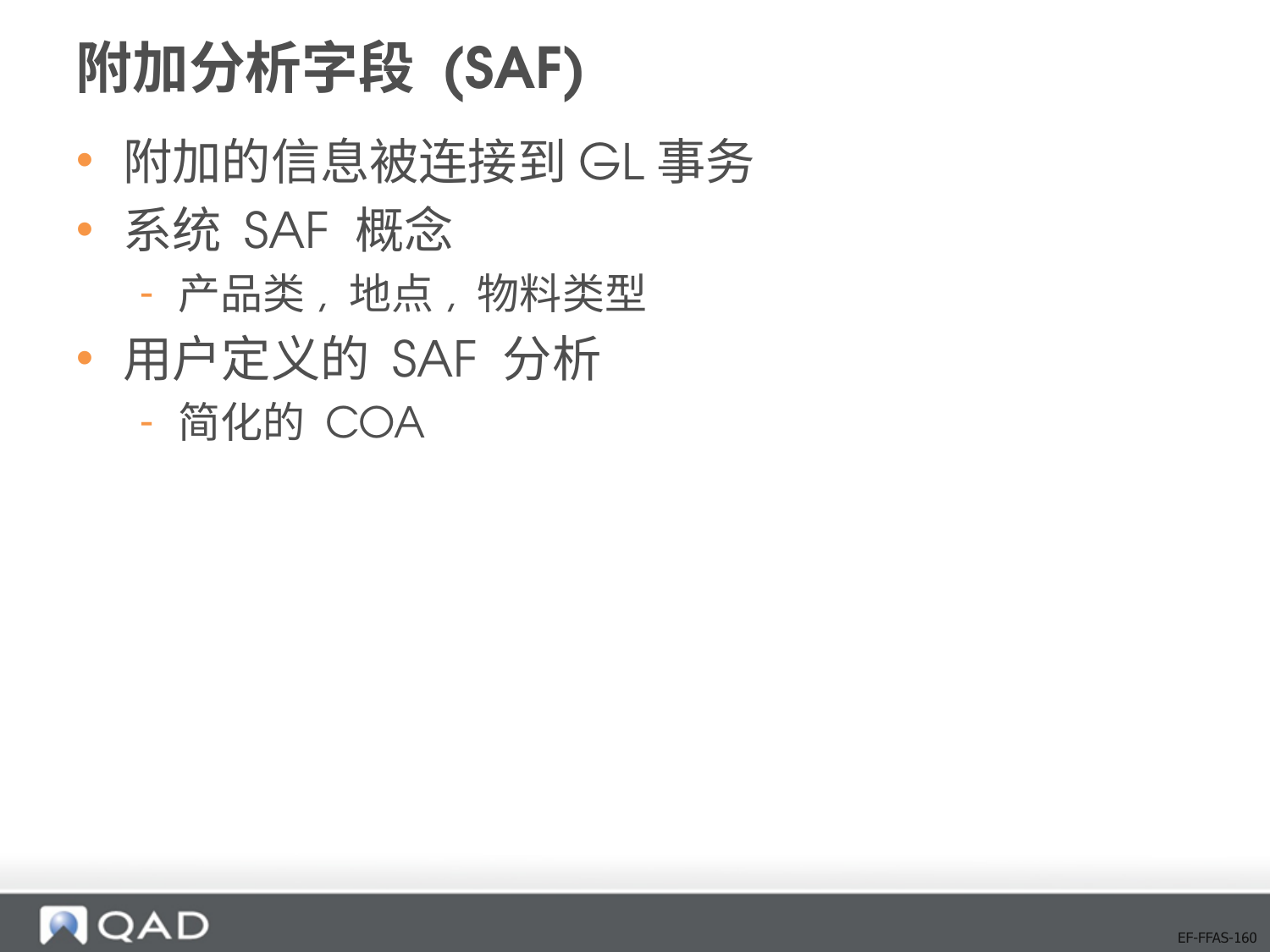

# 附加分析字段 (SAF)
附加的信息被连接到GL事务
系统 SAF 概念
产品类, 地点, 物料类型
用户定义的 SAF 分析
简化的 COA

EF-FFAS-160